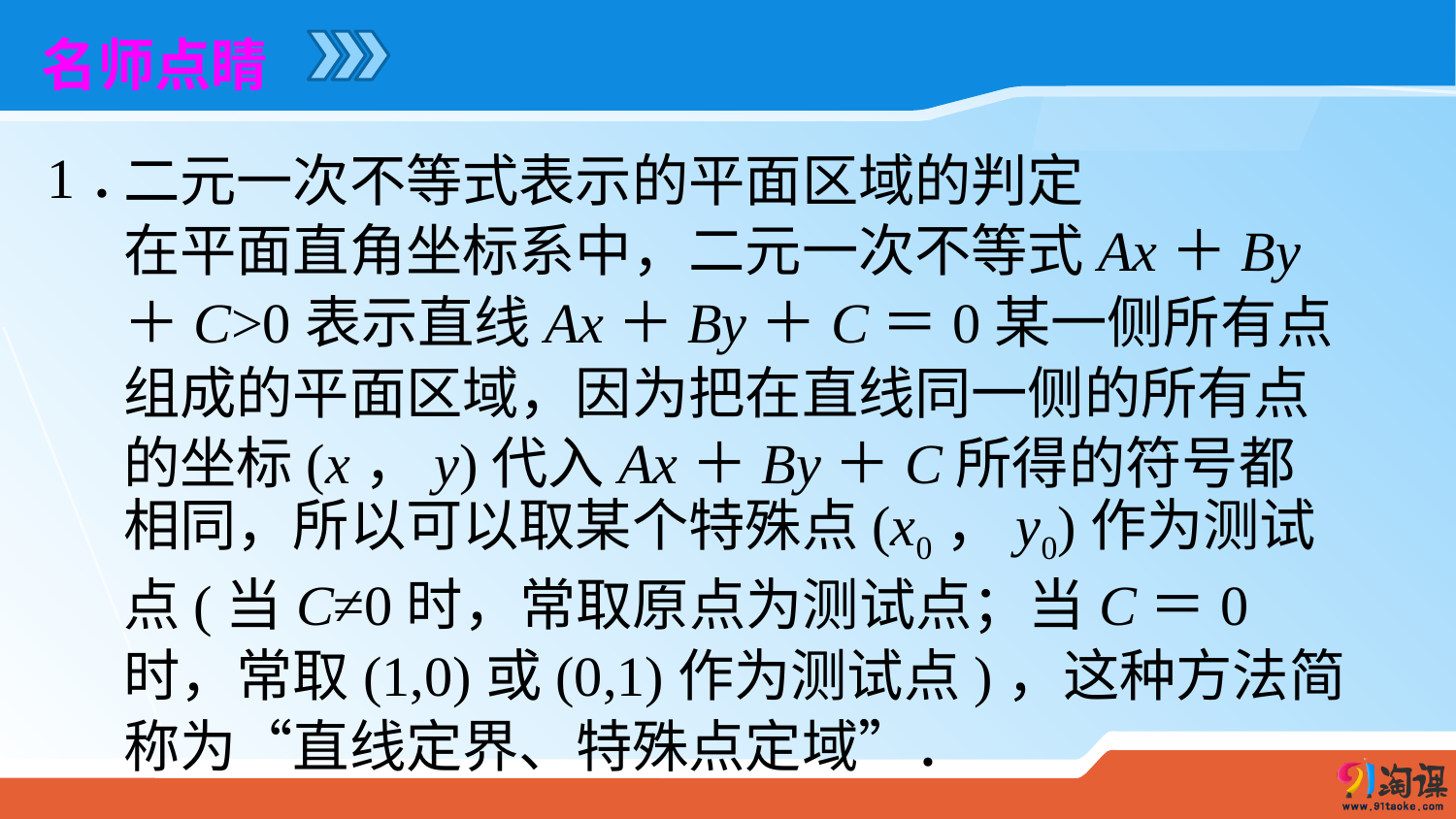

名师点睛
1．
二元一次不等式表示的平面区域的判定
在平面直角坐标系中，二元一次不等式Ax＋By＋C>0表示直线Ax＋By＋C＝0某一侧所有点组成的平面区域，因为把在直线同一侧的所有点的坐标(x，y)代入Ax＋By＋C所得的符号都相同，所以可以取某个特殊点(x0，y0)作为测试点(当C≠0时，常取原点为测试点；当C＝0时，常取(1,0)或(0,1)作为测试点)，这种方法简称为“直线定界、特殊点定域”．